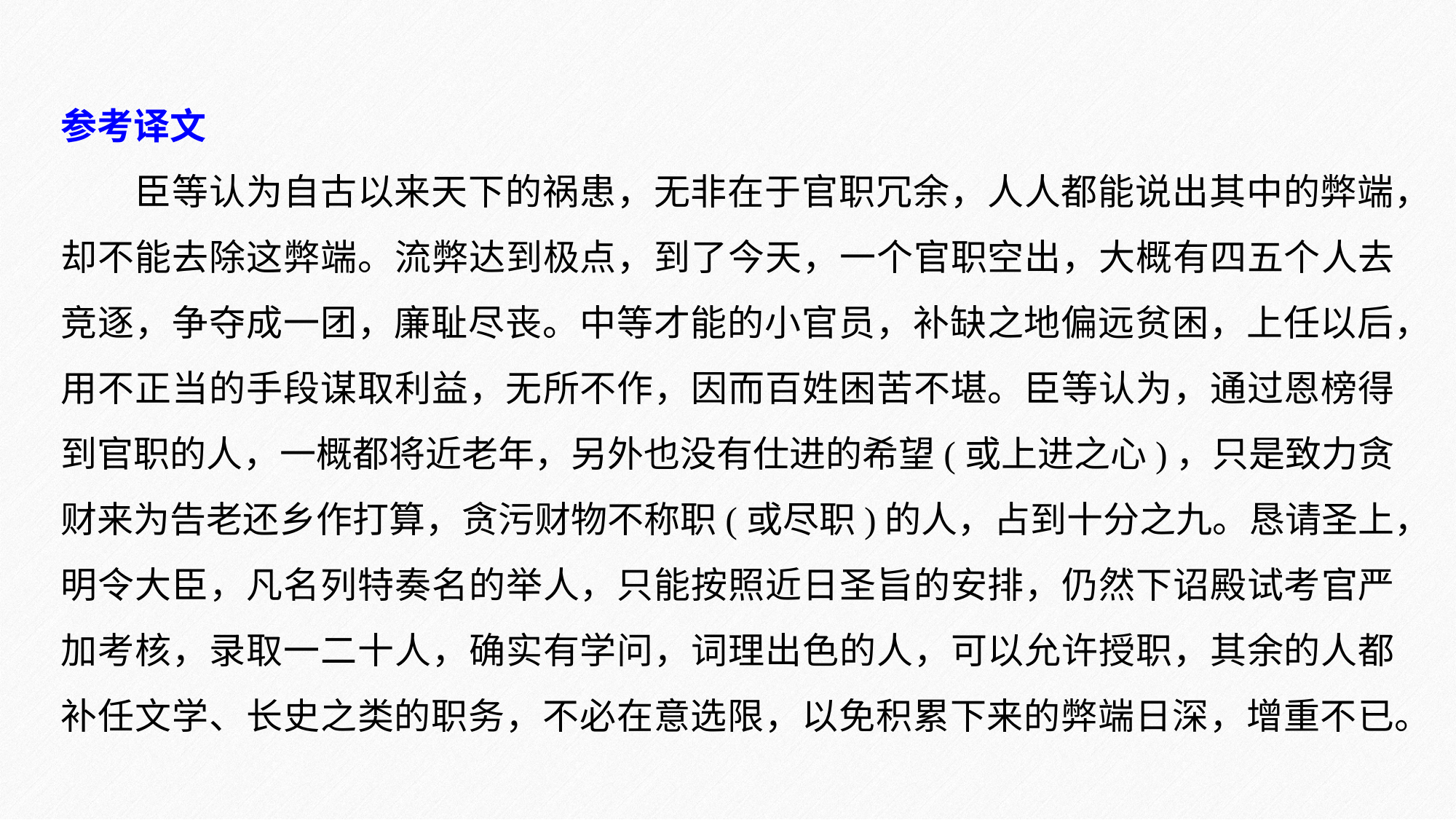

参考译文
臣等认为自古以来天下的祸患，无非在于官职冗余，人人都能说出其中的弊端，却不能去除这弊端。流弊达到极点，到了今天，一个官职空出，大概有四五个人去竞逐，争夺成一团，廉耻尽丧。中等才能的小官员，补缺之地偏远贫困，上任以后，用不正当的手段谋取利益，无所不作，因而百姓困苦不堪。臣等认为，通过恩榜得到官职的人，一概都将近老年，另外也没有仕进的希望(或上进之心)，只是致力贪财来为告老还乡作打算，贪污财物不称职(或尽职)的人，占到十分之九。恳请圣上，明令大臣，凡名列特奏名的举人，只能按照近日圣旨的安排，仍然下诏殿试考官严加考核，录取一二十人，确实有学问，词理出色的人，可以允许授职，其余的人都补任文学、长史之类的职务，不必在意选限，以免积累下来的弊端日深，增重不已。